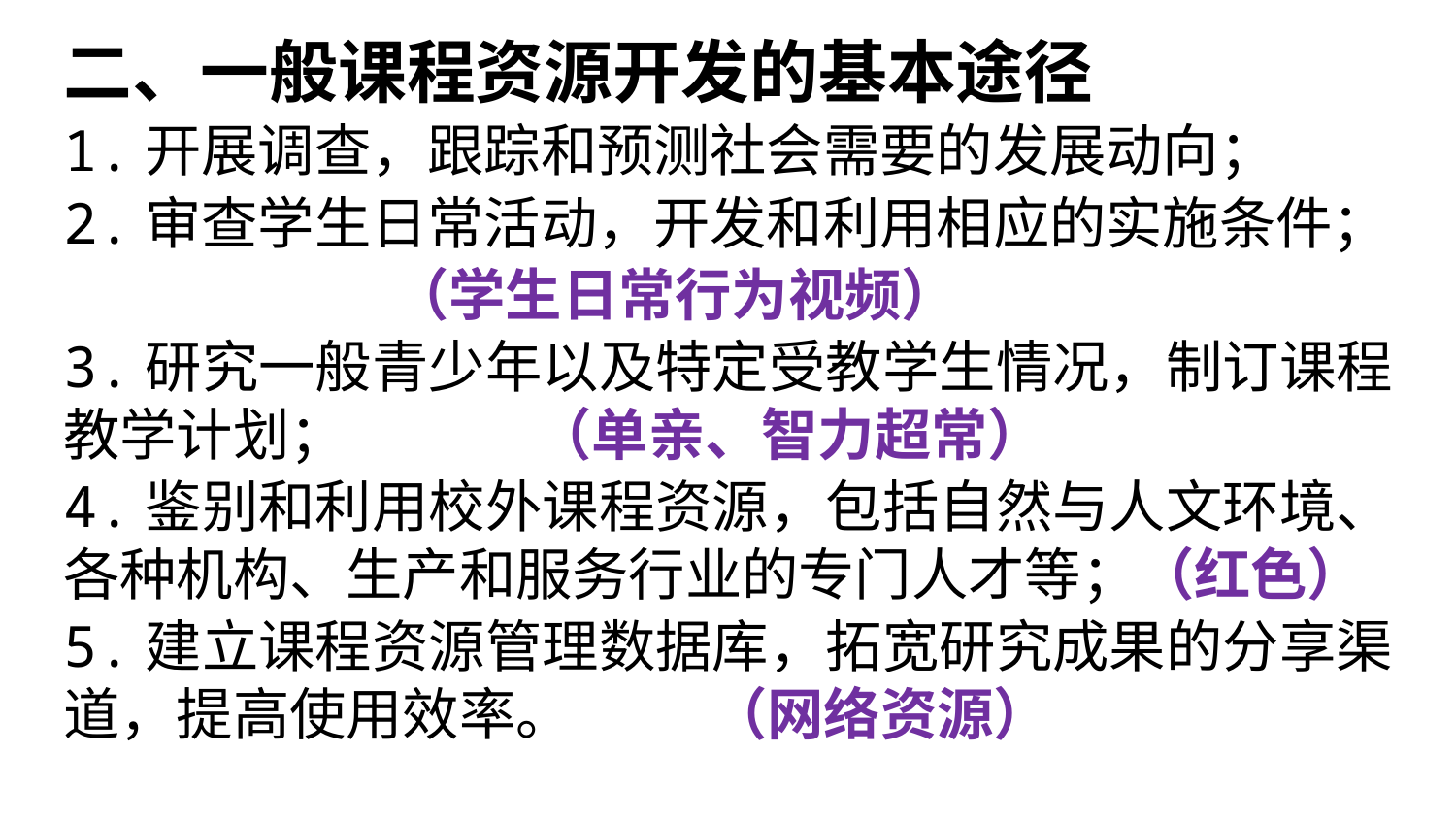

二、一般课程资源开发的基本途径
1.开展调查，跟踪和预测社会需要的发展动向；
2.审查学生日常活动，开发和利用相应的实施条件；
                         （学生日常行为视频）
3.研究一般青少年以及特定受教学生情况，制订课程教学计划；               （单亲、智力超常）
4.鉴别和利用校外课程资源，包括自然与人文环境、各种机构、生产和服务行业的专门人才等；（红色）
5.建立课程资源管理数据库，拓宽研究成果的分享渠道，提高使用效率。           （网络资源）